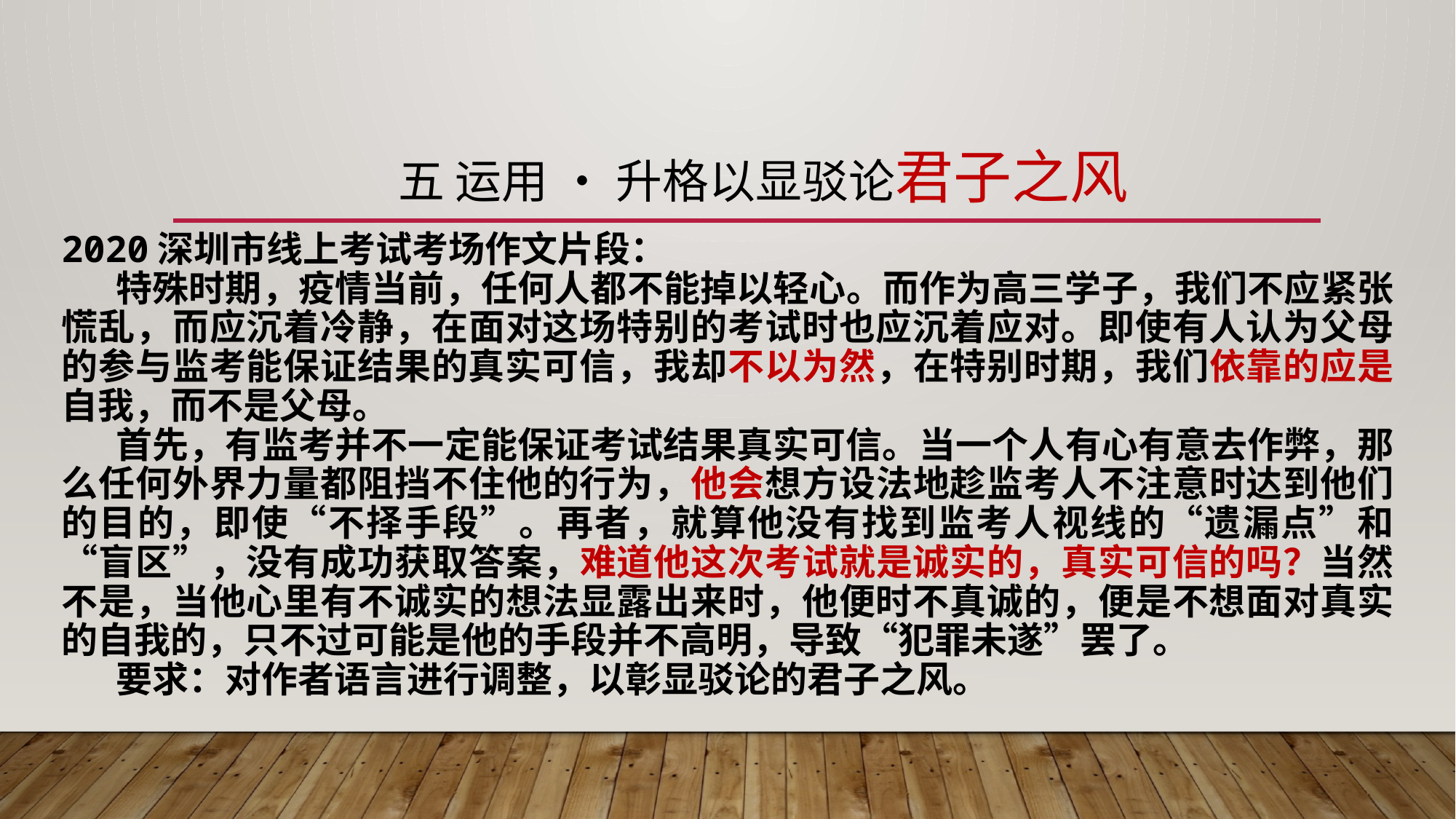

# 五 运用 • 升格以显驳论君子之风
2020深圳市线上考试考场作文片段：
特殊时期，疫情当前，任何人都不能掉以轻心。而作为高三学子，我们不应紧张慌乱，而应沉着冷静，在面对这场特别的考试时也应沉着应对。即使有人认为父母的参与监考能保证结果的真实可信，我却不以为然，在特别时期，我们依靠的应是自我，而不是父母。
首先，有监考并不一定能保证考试结果真实可信。当一个人有心有意去作弊，那么任何外界力量都阻挡不住他的行为，他会想方设法地趁监考人不注意时达到他们的目的，即使“不择手段”。再者，就算他没有找到监考人视线的“遗漏点”和“盲区”，没有成功获取答案，难道他这次考试就是诚实的，真实可信的吗？当然不是，当他心里有不诚实的想法显露出来时，他便时不真诚的，便是不想面对真实的自我的，只不过可能是他的手段并不高明，导致“犯罪未遂”罢了。
要求：对作者语言进行调整，以彰显驳论的君子之风。